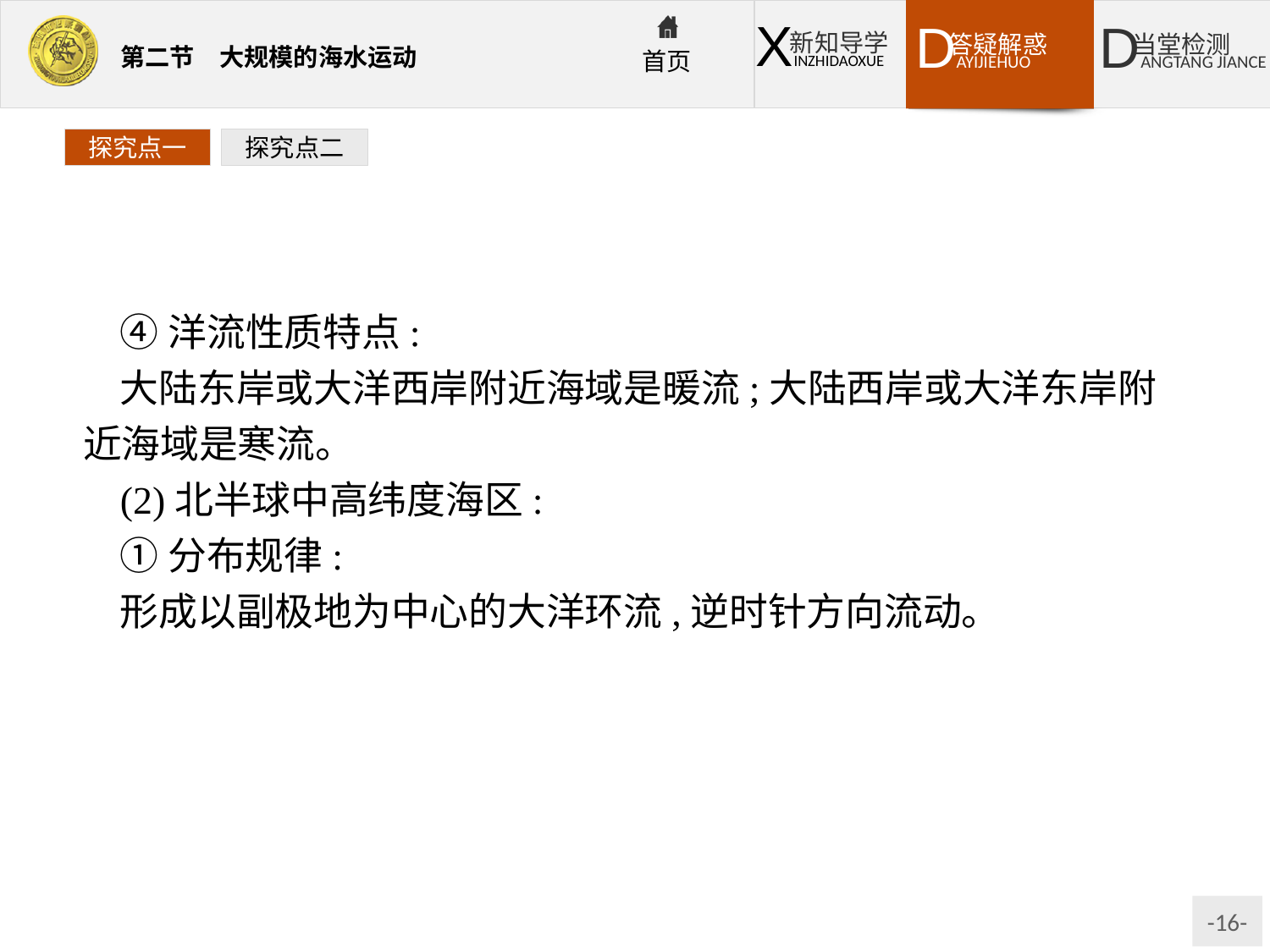

探究点一
探究点二
④洋流性质特点:
大陆东岸或大洋西岸附近海域是暖流;大陆西岸或大洋东岸附近海域是寒流。
(2)北半球中高纬度海区:
①分布规律:
形成以副极地为中心的大洋环流,逆时针方向流动。